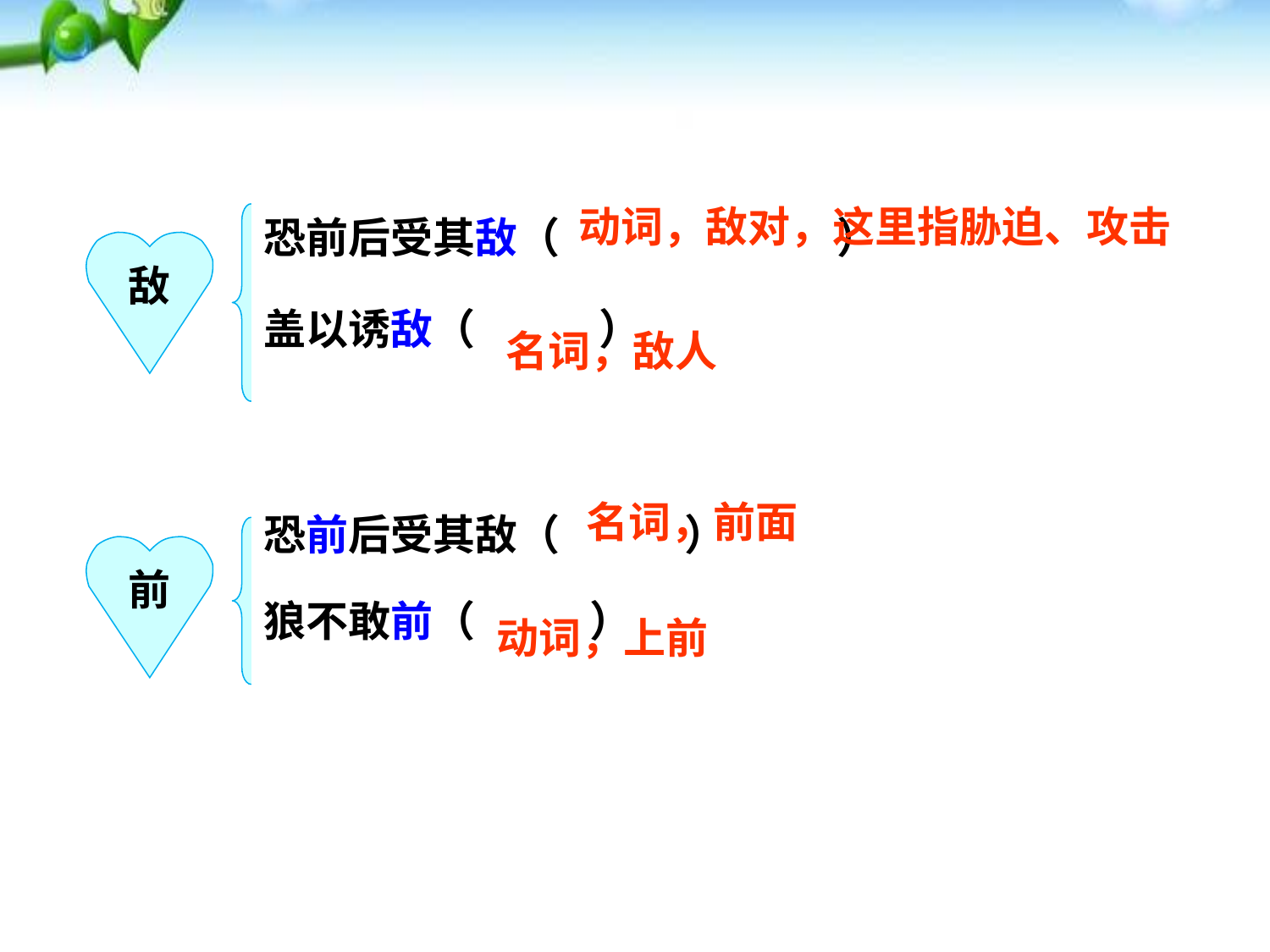

恐前后受其敌（                             ）
盖以诱敌（             ）
动词，敌对，这里指胁迫、攻击

敌
名词，敌人
恐前后受其敌（             ）
狼不敢前（            ）
名词，前面

前
动词，上前